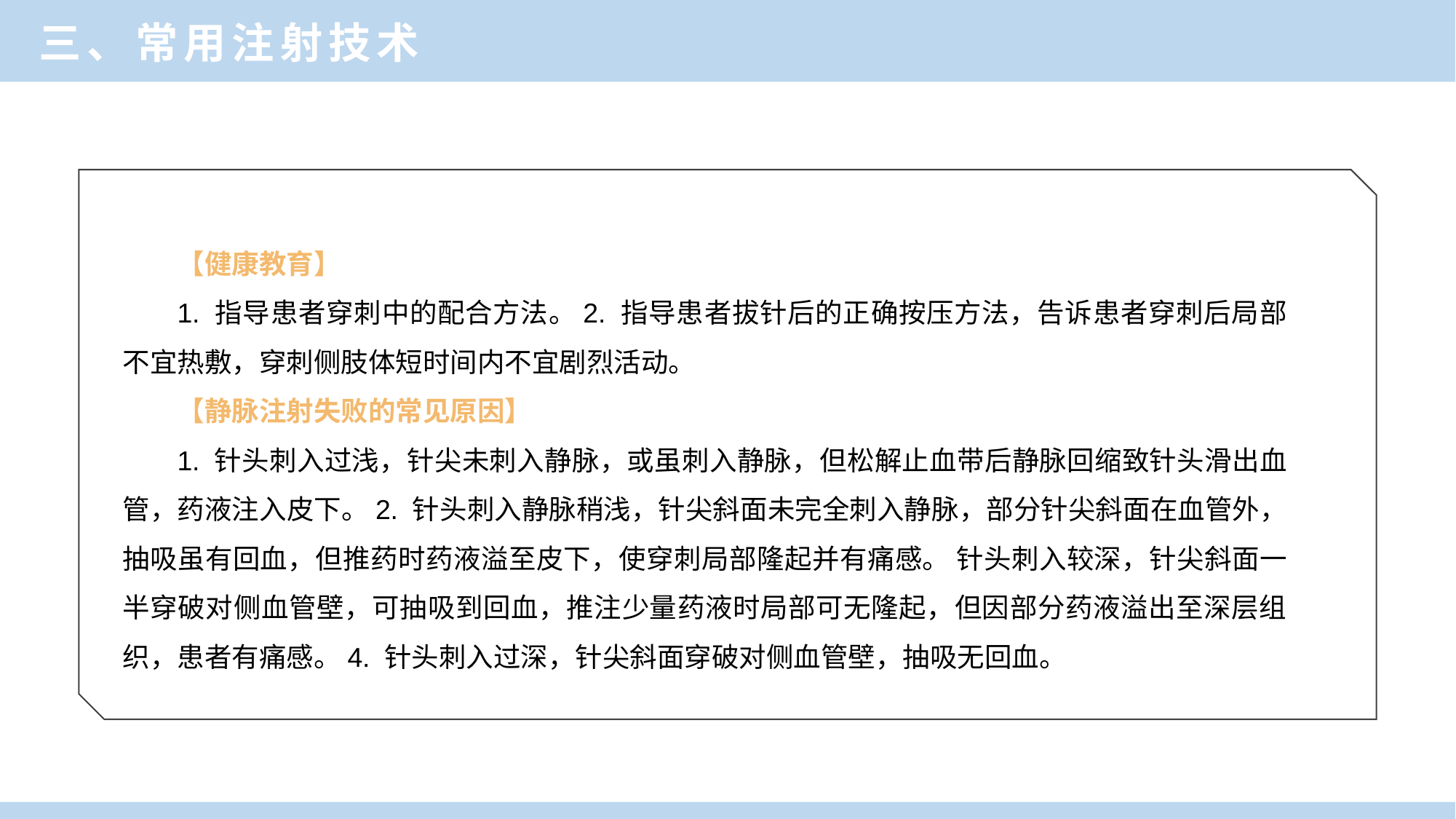

三、常用注射技术

【健康教育】
1. 指导患者穿刺中的配合方法。2. 指导患者拔针后的正确按压方法，告诉患者穿刺后局部不宜热敷，穿刺侧肢体短时间内不宜剧烈活动。
【静脉注射失败的常见原因】
1. 针头刺入过浅，针尖未刺入静脉，或虽刺入静脉，但松解止血带后静脉回缩致针头滑出血管，药液注入皮下。2. 针头刺入静脉稍浅，针尖斜面未完全刺入静脉，部分针尖斜面在血管外，抽吸虽有回血，但推药时药液溢至皮下，使穿刺局部隆起并有痛感。 针头刺入较深，针尖斜面一半穿破对侧血管壁，可抽吸到回血，推注少量药液时局部可无隆起，但因部分药液溢出至深层组织，患者有痛感。4. 针头刺入过深，针尖斜面穿破对侧血管壁，抽吸无回血。